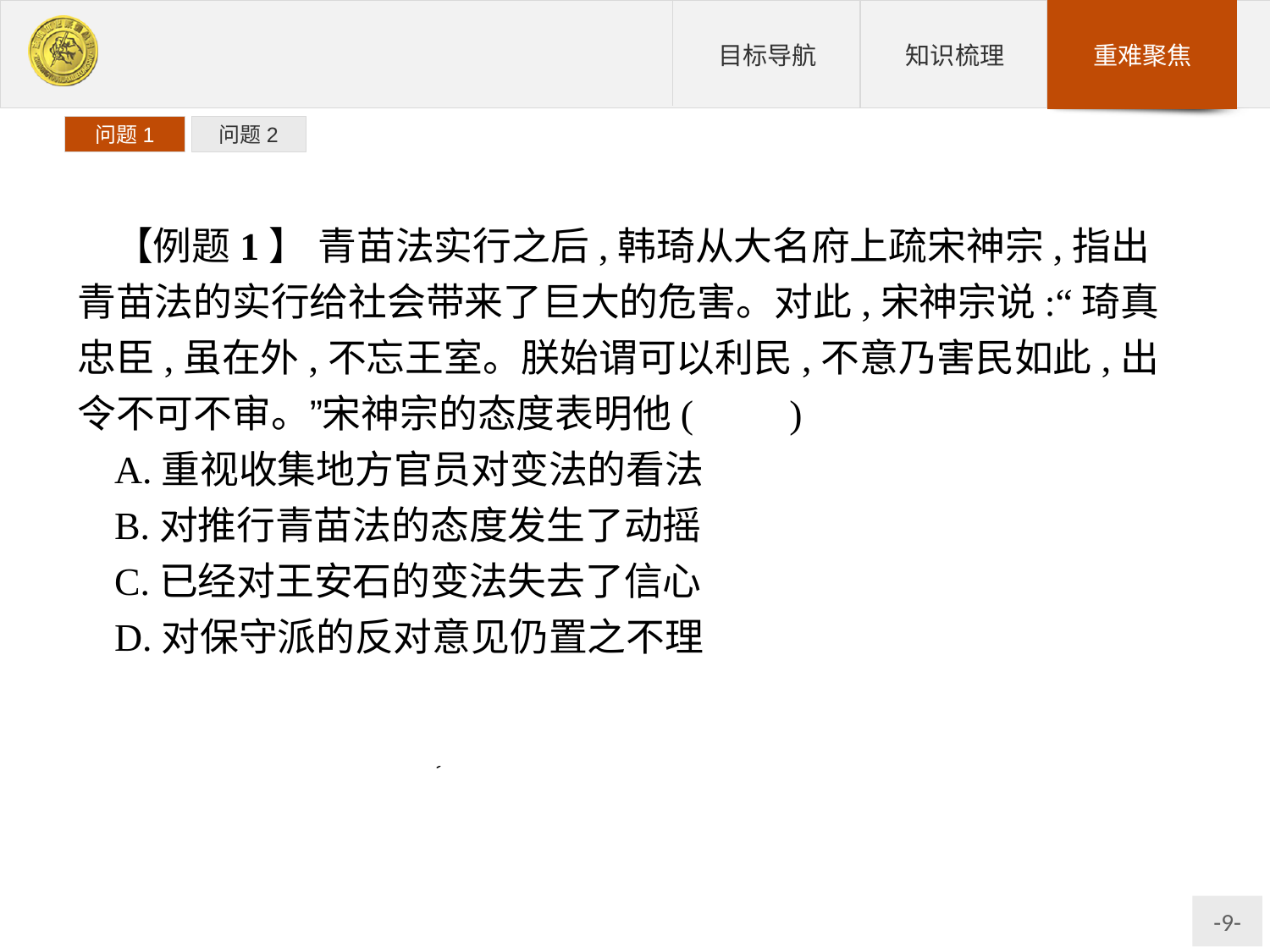

问题1
问题2
【例题1】 青苗法实行之后,韩琦从大名府上疏宋神宗,指出青苗法的实行给社会带来了巨大的危害。对此,宋神宗说:“琦真忠臣,虽在外,不忘王室。朕始谓可以利民,不意乃害民如此,出令不可不审。”宋神宗的态度表明他(　　)
A.重视收集地方官员对变法的看法
B.对推行青苗法的态度发生了动摇
C.已经对王安石的变法失去了信心
D.对保守派的反对意见仍置之不理
解析:“害民如此”“出令不可不审”,表明宋神宗要对变法的措施采取审慎的态度,对推行青苗法的态度发生了动摇。
答案:B